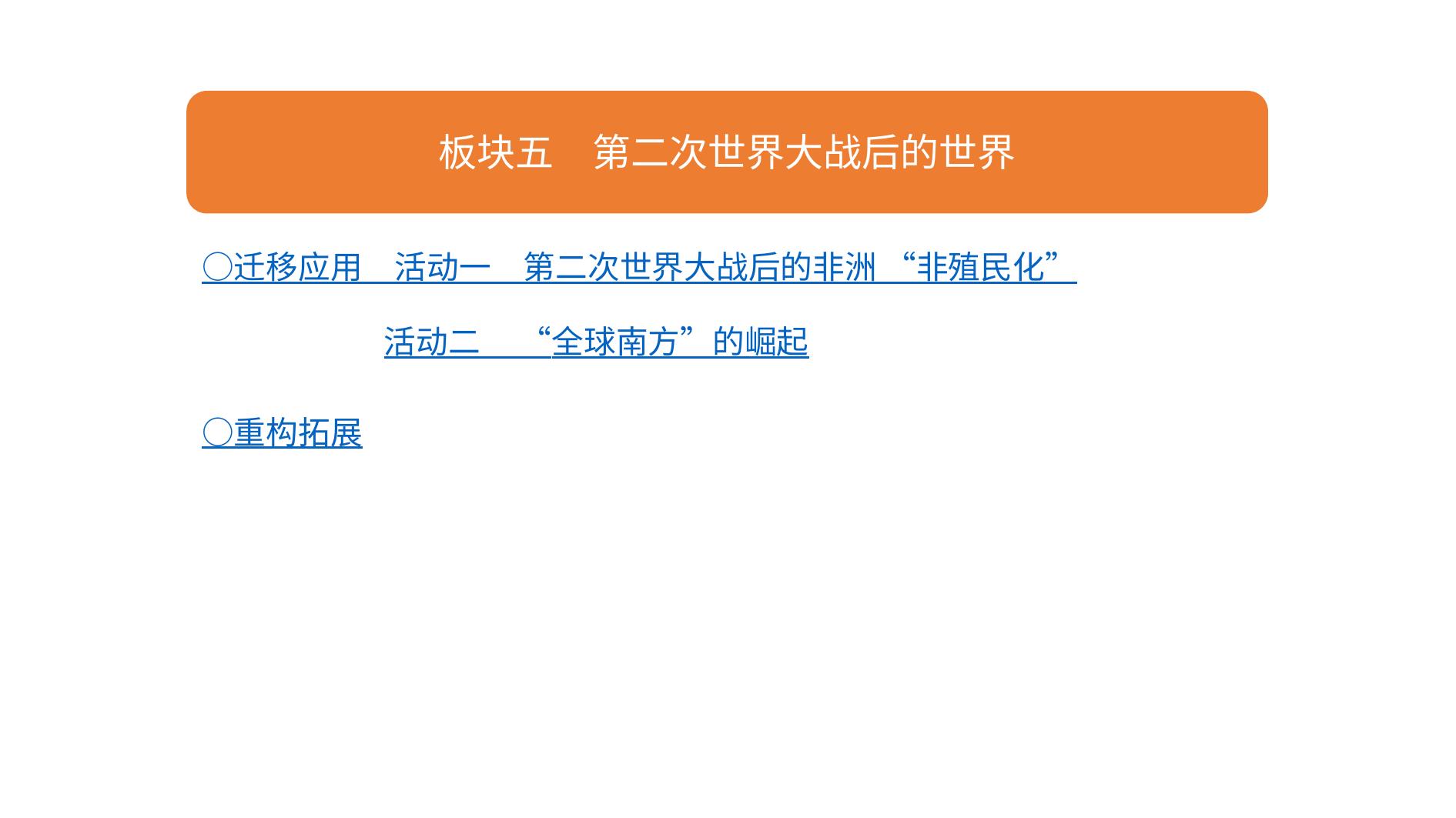

板块五　第二次世界大战后的世界
○迁移应用　活动一　第二次世界大战后的非洲 “非殖民化”
活动二　 “全球南方”的崛起
○重构拓展